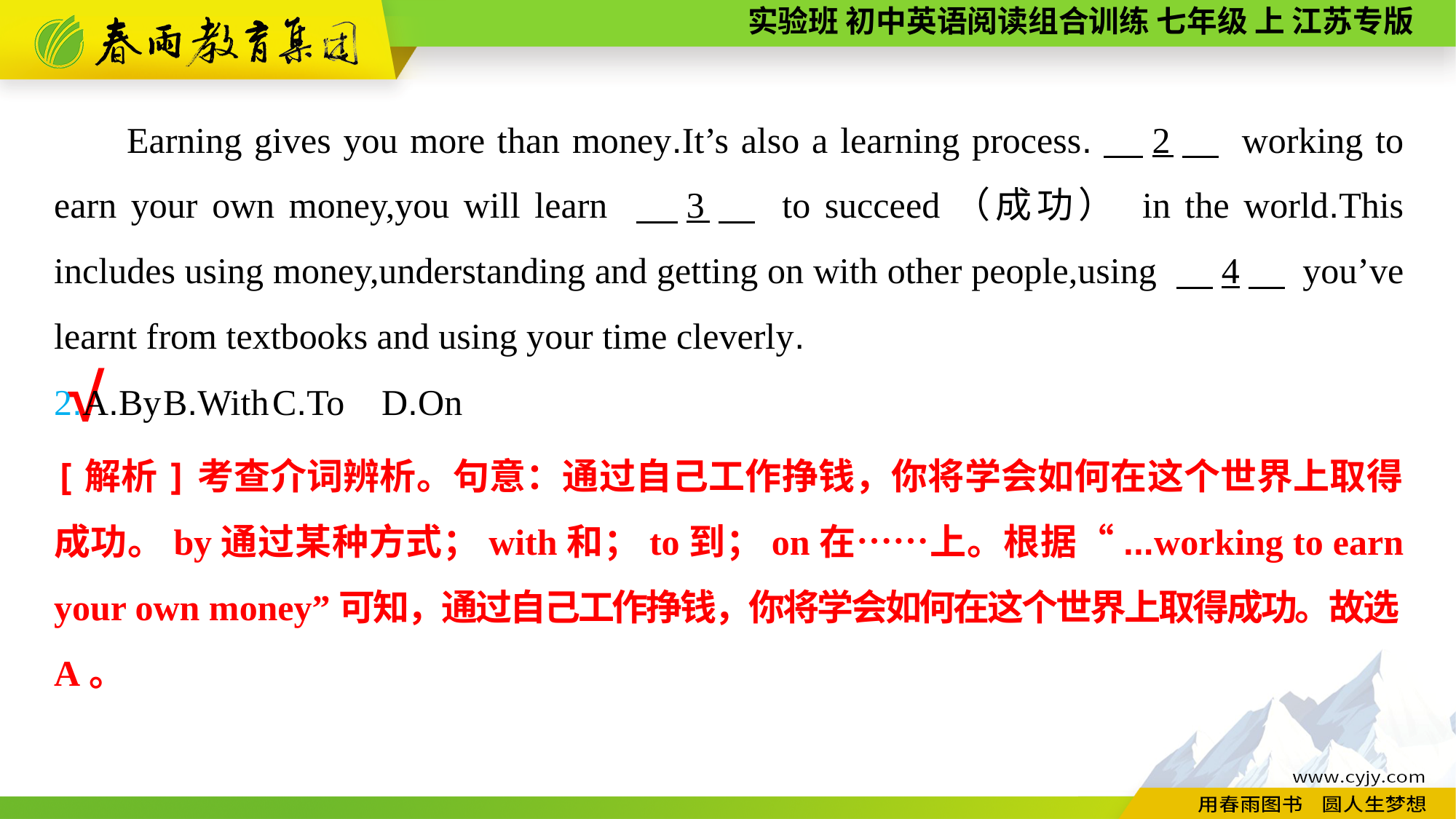

Earning gives you more than money.It’s also a learning process.　2　 working to earn your own money,you will learn 　3　 to succeed（成功） in the world.This includes using money,understanding and getting on with other people,using 　4　 you’ve learnt from textbooks and using your time cleverly.
2.A.By	B.With	C.To	D.On
√
[解析]考查介词辨析。句意：通过自己工作挣钱，你将学会如何在这个世界上取得成功。by通过某种方式；with和；to到；on在……上。根据“...working to earn your own money”可知，通过自己工作挣钱，你将学会如何在这个世界上取得成功。故选A。